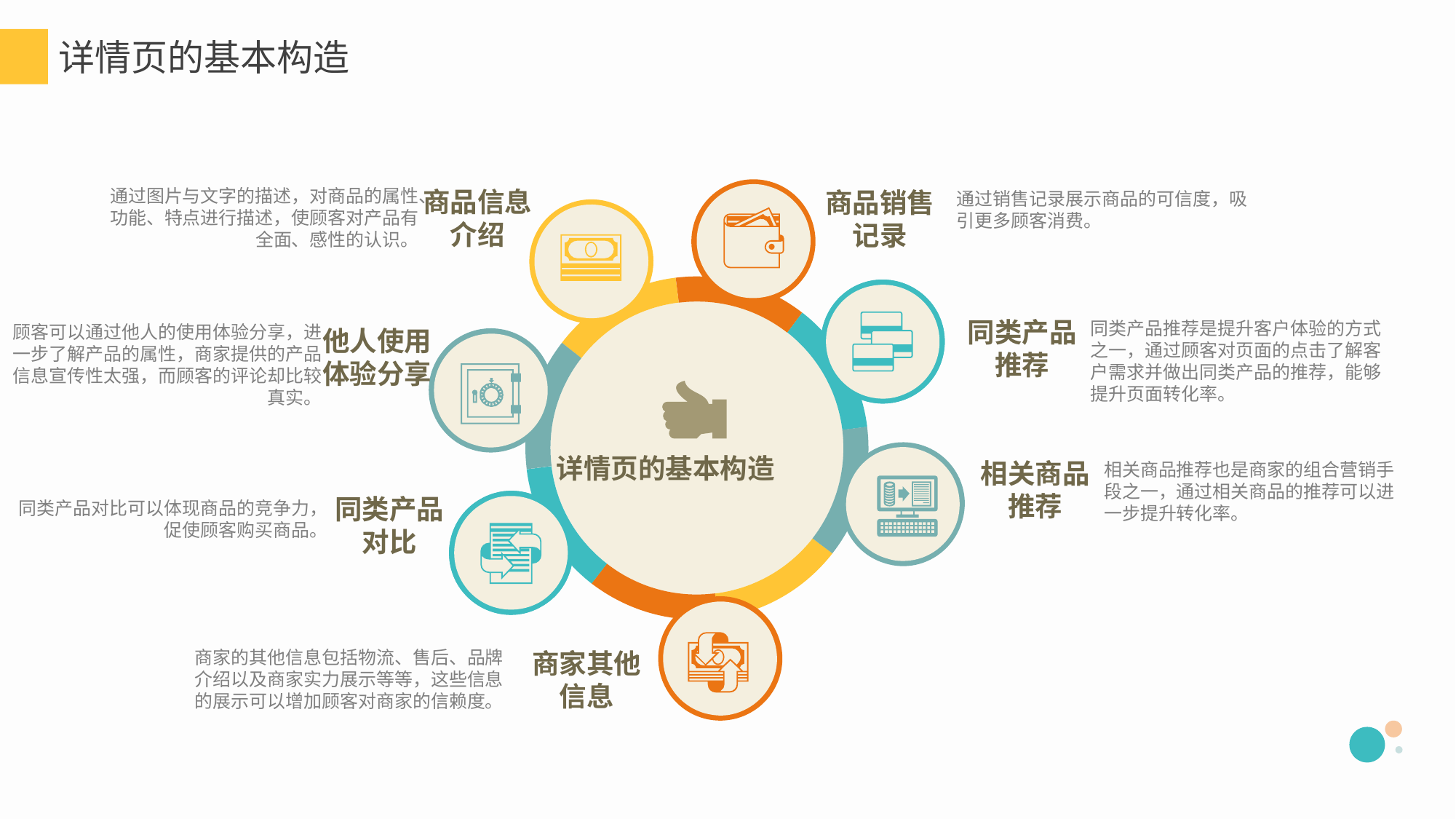

详情页的基本构造

通过图片与文字的描述，对商品的属性、功能、特点进行描述，使顾客对产品有全面、感性的认识。
商品信息介绍
商品销售记录
通过销售记录展示商品的可信度，吸引更多顾客消费。
同类产品推荐
同类产品推荐是提升客户体验的方式之一，通过顾客对页面的点击了解客户需求并做出同类产品的推荐，能够提升页面转化率。
顾客可以通过他人的使用体验分享，进一步了解产品的属性，商家提供的产品信息宣传性太强，而顾客的评论却比较真实。
他人使用体验分享
相关商品推荐
相关商品推荐也是商家的组合营销手段之一，通过相关商品的推荐可以进一步提升转化率。
同类产品对比
同类产品对比可以体现商品的竞争力，促使顾客购买商品。
商家的其他信息包括物流、售后、品牌介绍以及商家实力展示等等，这些信息的展示可以增加顾客对商家的信赖度。
商家其他信息

详情页的基本构造

4